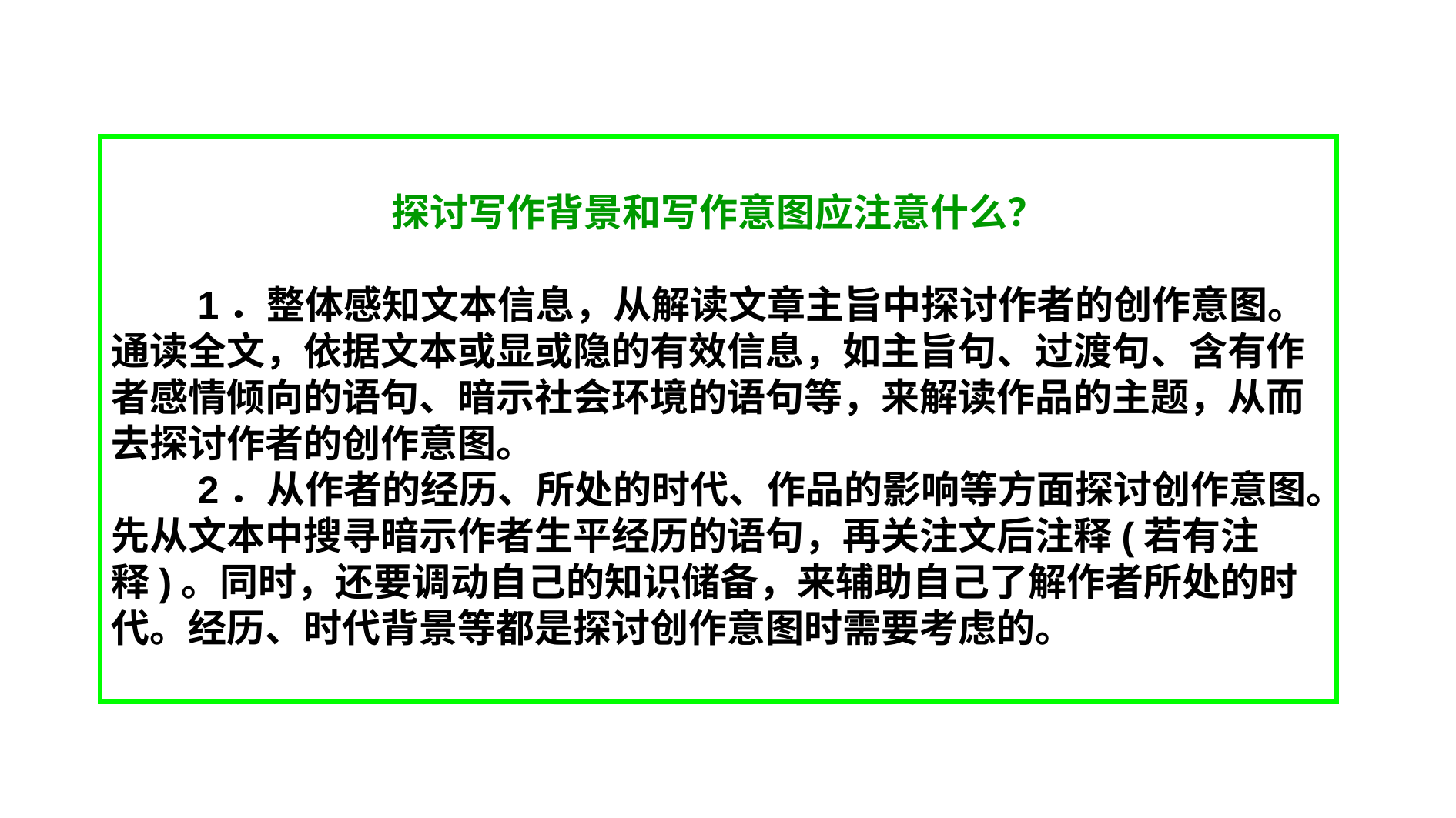

探讨写作背景和写作意图应注意什么？

        1．整体感知文本信息，从解读文章主旨中探讨作者的创作意图。通读全文，依据文本或显或隐的有效信息，如主旨句、过渡句、含有作者感情倾向的语句、暗示社会环境的语句等，来解读作品的主题，从而去探讨作者的创作意图。
        2．从作者的经历、所处的时代、作品的影响等方面探讨创作意图。先从文本中搜寻暗示作者生平经历的语句，再关注文后注释(若有注释)。同时，还要调动自己的知识储备，来辅助自己了解作者所处的时代。经历、时代背景等都是探讨创作意图时需要考虑的。